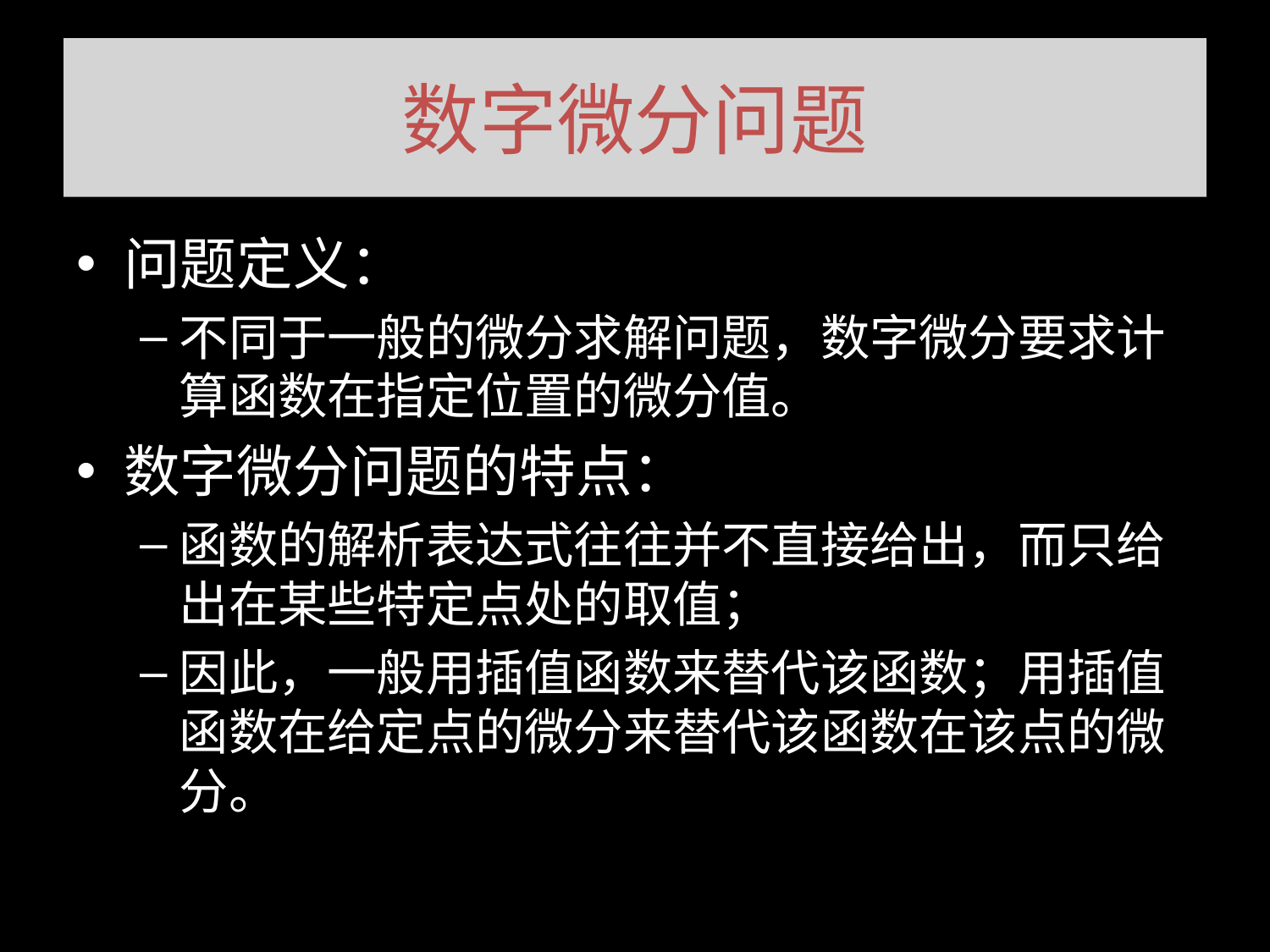

# 数字微分问题
问题定义：
不同于一般的微分求解问题，数字微分要求计算函数在指定位置的微分值。
数字微分问题的特点：
函数的解析表达式往往并不直接给出，而只给出在某些特定点处的取值；
因此，一般用插值函数来替代该函数；用插值函数在给定点的微分来替代该函数在该点的微分。